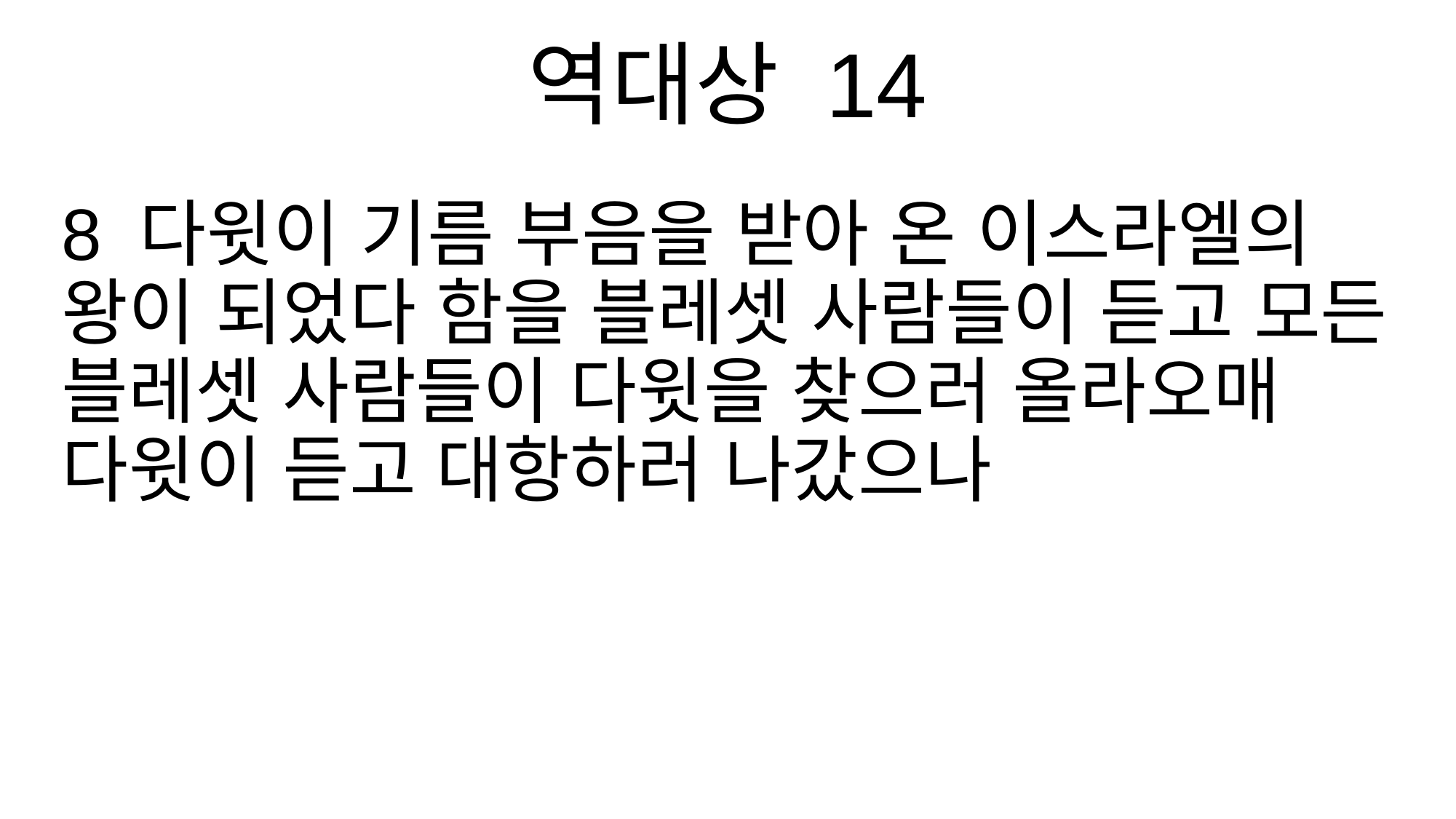

역대상 14
8 다윗이 기름 부음을 받아 온 이스라엘의 왕이 되었다 함을 블레셋 사람들이 듣고 모든 블레셋 사람들이 다윗을 찾으러 올라오매 다윗이 듣고 대항하러 나갔으나